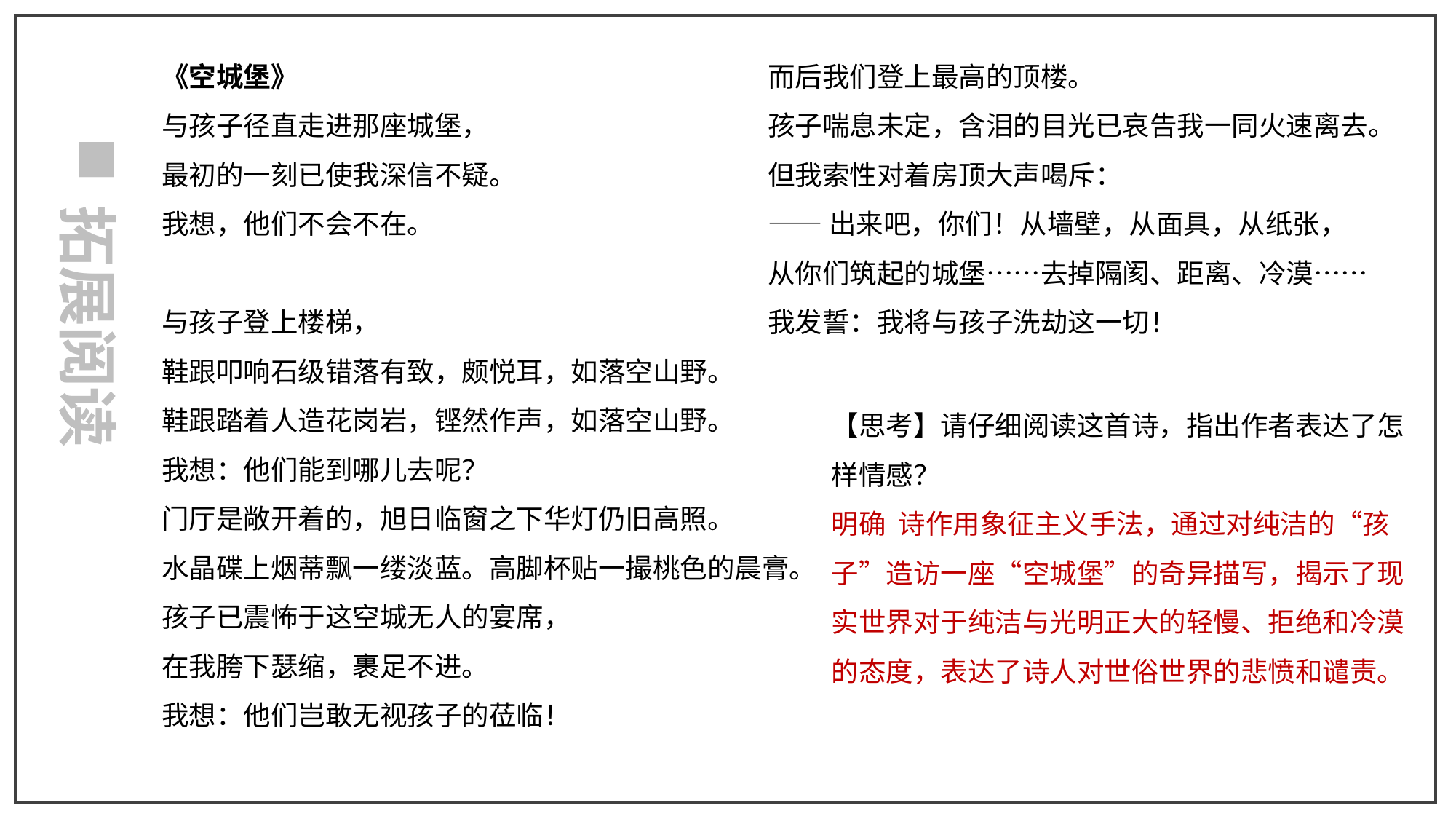

拓展阅读

《空城堡》
与孩子径直走进那座城堡，
最初的一刻已使我深信不疑。
我想，他们不会不在。

与孩子登上楼梯，
鞋跟叩响石级错落有致，颇悦耳，如落空山野。
鞋跟踏着人造花岗岩，铿然作声，如落空山野。
我想：他们能到哪儿去呢？
门厅是敞开着的，旭日临窗之下华灯仍旧高照。
水晶碟上烟蒂飘一缕淡蓝。高脚杯贴一撮桃色的晨膏。
孩子已震怖于这空城无人的宴席，
在我胯下瑟缩，裹足不进。
我想：他们岂敢无视孩子的莅临！
而后我们登上最高的顶楼。
孩子喘息未定，含泪的目光已哀告我一同火速离去。
但我索性对着房顶大声喝斥：
——出来吧，你们！从墙壁，从面具，从纸张，
从你们筑起的城堡……去掉隔阂、距离、冷漠……
我发誓：我将与孩子洗劫这一切！
【思考】请仔细阅读这首诗，指出作者表达了怎样情感？
明确  诗作用象征主义手法，通过对纯洁的“孩子”造访一座“空城堡”的奇异描写，揭示了现实世界对于纯洁与光明正大的轻慢、拒绝和冷漠的态度，表达了诗人对世俗世界的悲愤和谴责。